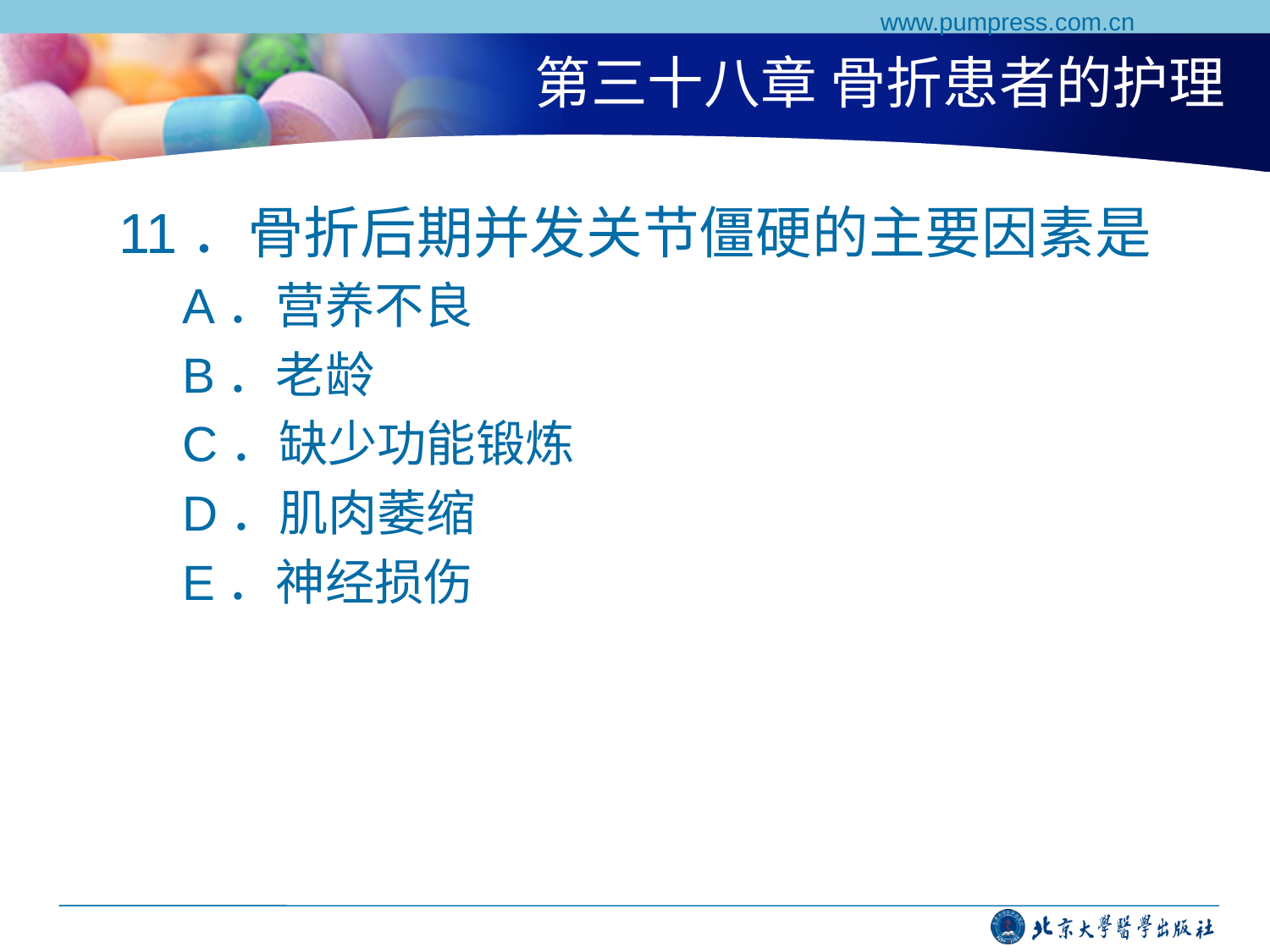

www.pumpress.com.cn
# 第三十八章 骨折患者的护理
11．骨折后期并发关节僵硬的主要因素是
A．营养不良
B．老龄
C．缺少功能锻炼
D．肌肉萎缩
E．神经损伤